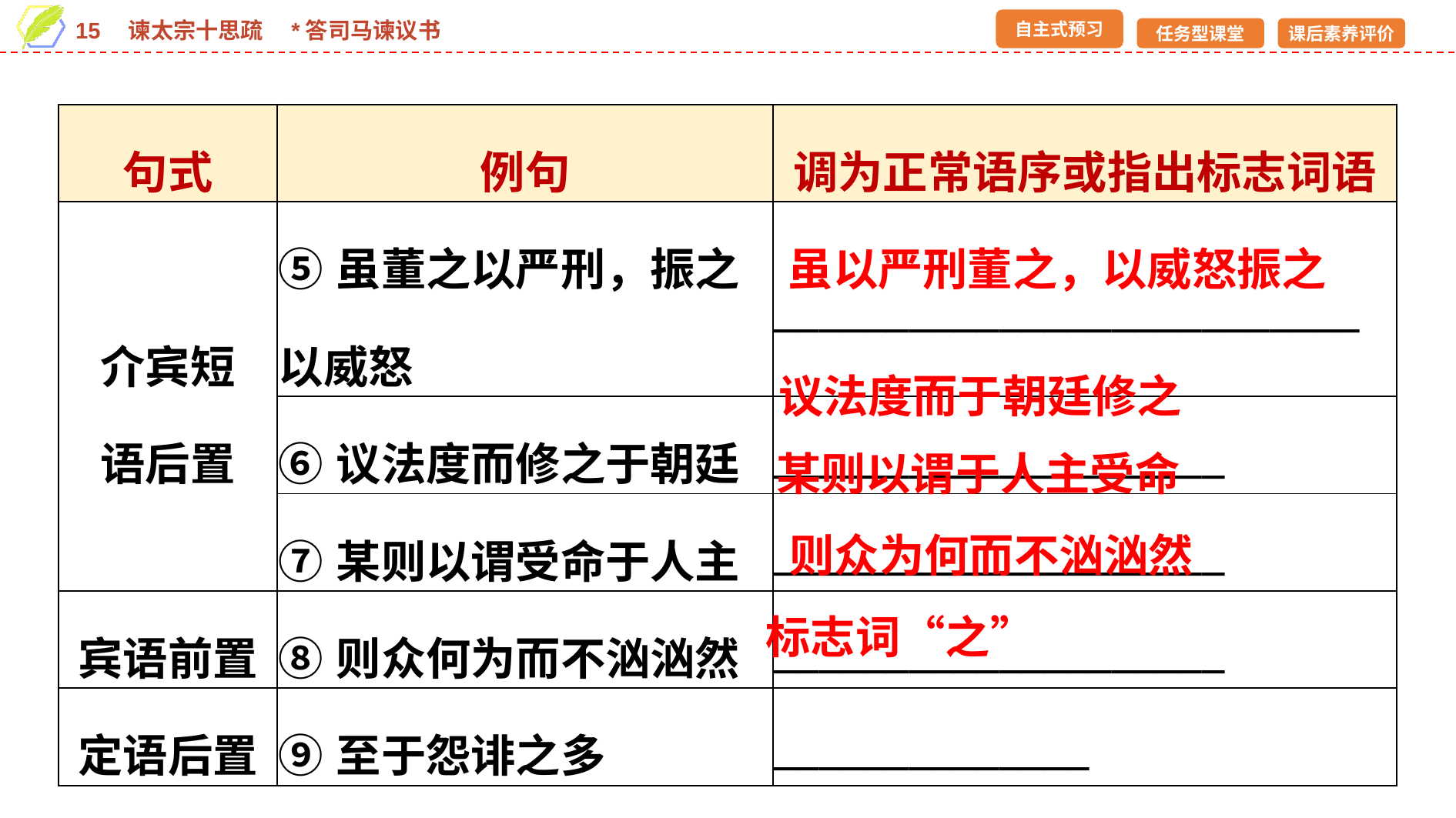

| 句式 | 例句 | 调为正常语序或指出标志词语 |
| --- | --- | --- |
| 介宾短 语后置 | ⑤虽董之以严刑，振之以威怒 | \_\_\_\_\_\_\_\_\_\_\_\_\_\_\_\_\_\_\_\_\_\_\_\_\_\_ |
|  | ⑥议法度而修之于朝廷 | \_\_\_\_\_\_\_\_\_\_\_\_\_\_\_\_\_\_\_\_ |
|  | ⑦某则以谓受命于人主 | \_\_\_\_\_\_\_\_\_\_\_\_\_\_\_\_\_\_\_\_ |
| 宾语前置 | ⑧则众何为而不汹汹然 | \_\_\_\_\_\_\_\_\_\_\_\_\_\_\_\_\_\_\_\_ |
| 定语后置 | ⑨至于怨诽之多 | \_\_\_\_\_\_\_\_\_\_\_\_\_\_ |
虽以严刑董之，以威怒振之
议法度而于朝廷修之
某则以谓于人主受命
则众为何而不汹汹然
标志词“之”